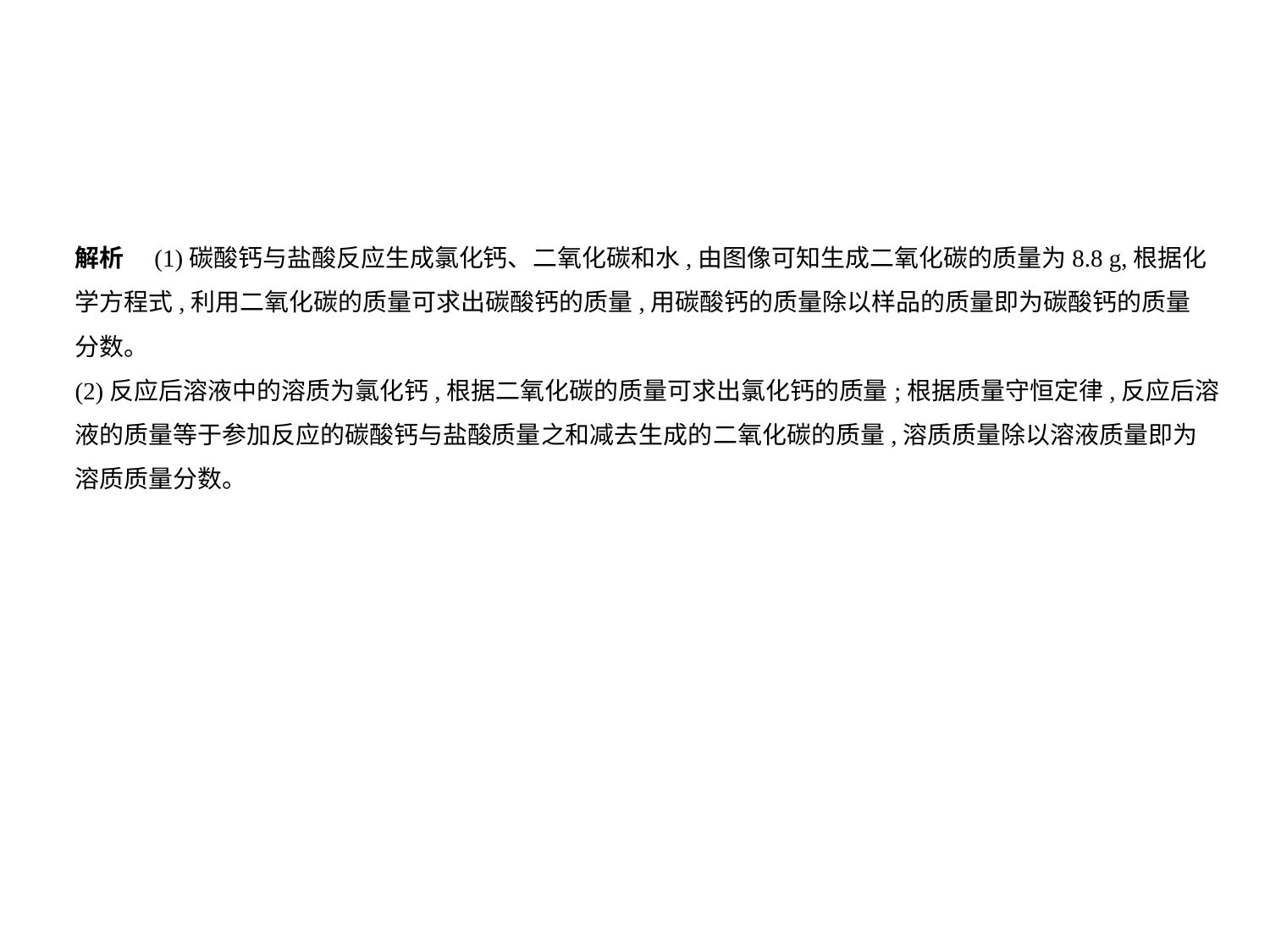

解析　(1)碳酸钙与盐酸反应生成氯化钙、二氧化碳和水,由图像可知生成二氧化碳的质量为8.8 g,根据化
学方程式,利用二氧化碳的质量可求出碳酸钙的质量,用碳酸钙的质量除以样品的质量即为碳酸钙的质量
分数。
(2)反应后溶液中的溶质为氯化钙,根据二氧化碳的质量可求出氯化钙的质量;根据质量守恒定律,反应后溶
液的质量等于参加反应的碳酸钙与盐酸质量之和减去生成的二氧化碳的质量,溶质质量除以溶液质量即为
溶质质量分数。